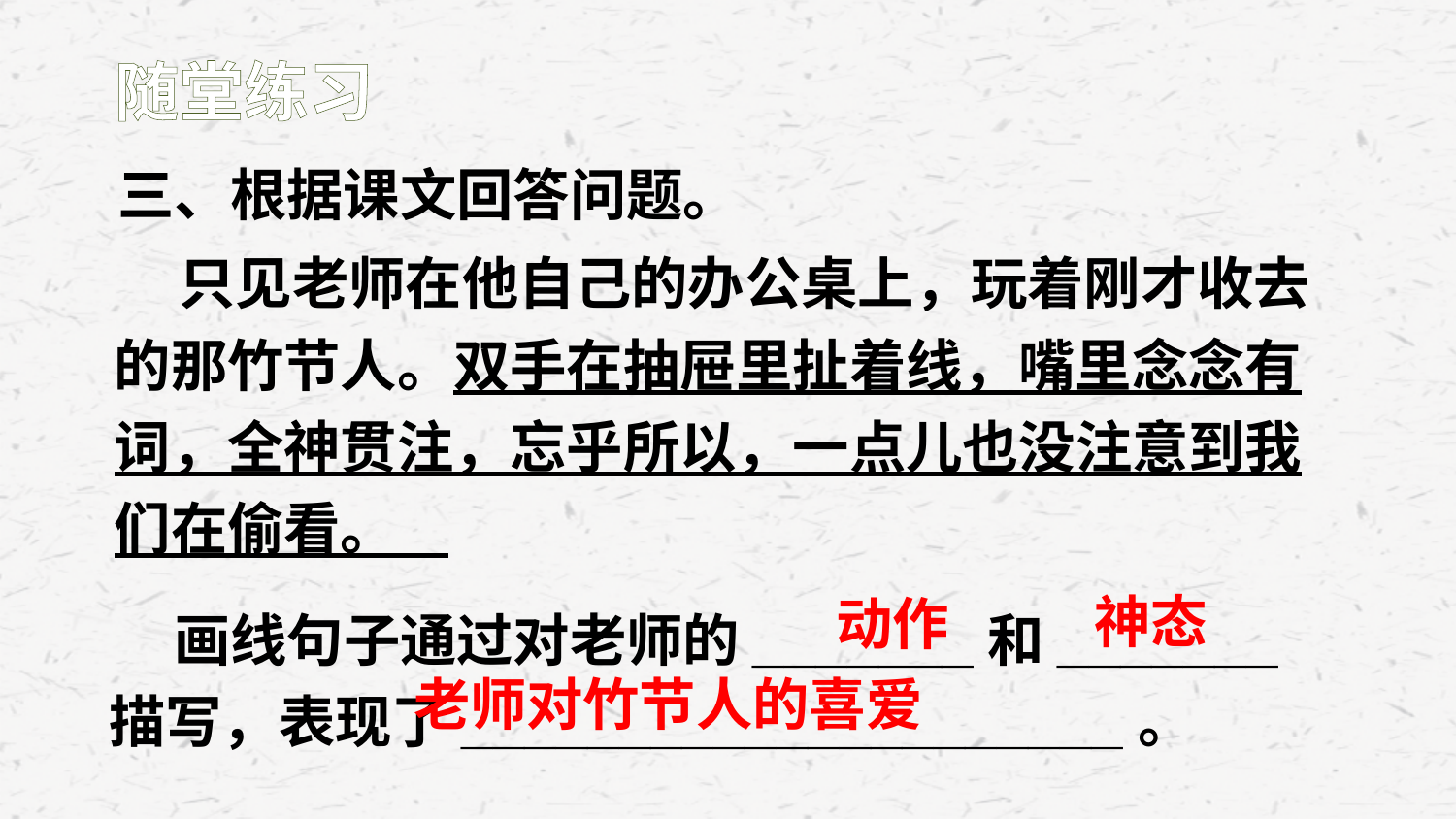

随堂练习
三、根据课文回答问题。
    只见老师在他自己的办公桌上，玩着刚才收去的那竹节人。双手在抽屉里扯着线，嘴里念念有词，全神贯注，忘乎所以，一点儿也没注意到我们在偷看。
神态
动作
    画线句子通过对老师的_______和_______描写，表现了_____________________。
老师对竹节人的喜爱